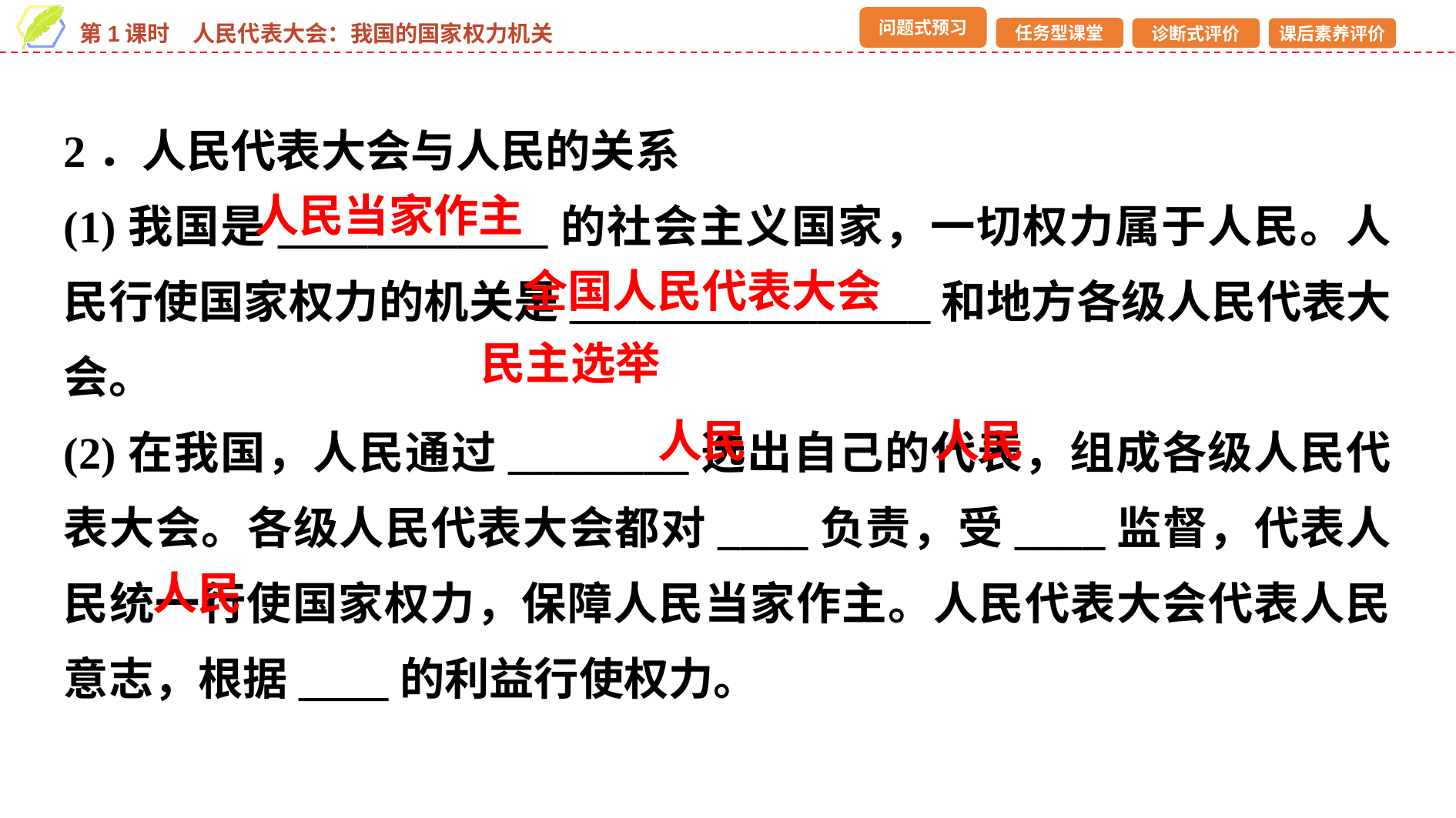

2．人民代表大会与人民的关系
(1)我国是____________的社会主义国家，一切权力属于人民。人民行使国家权力的机关是________________和地方各级人民代表大会。
(2)在我国，人民通过________选出自己的代表，组成各级人民代表大会。各级人民代表大会都对____负责，受____监督，代表人民统一行使国家权力，保障人民当家作主。人民代表大会代表人民意志，根据____的利益行使权力。
人民当家作主
全国人民代表大会
民主选举
人民
人民
人民